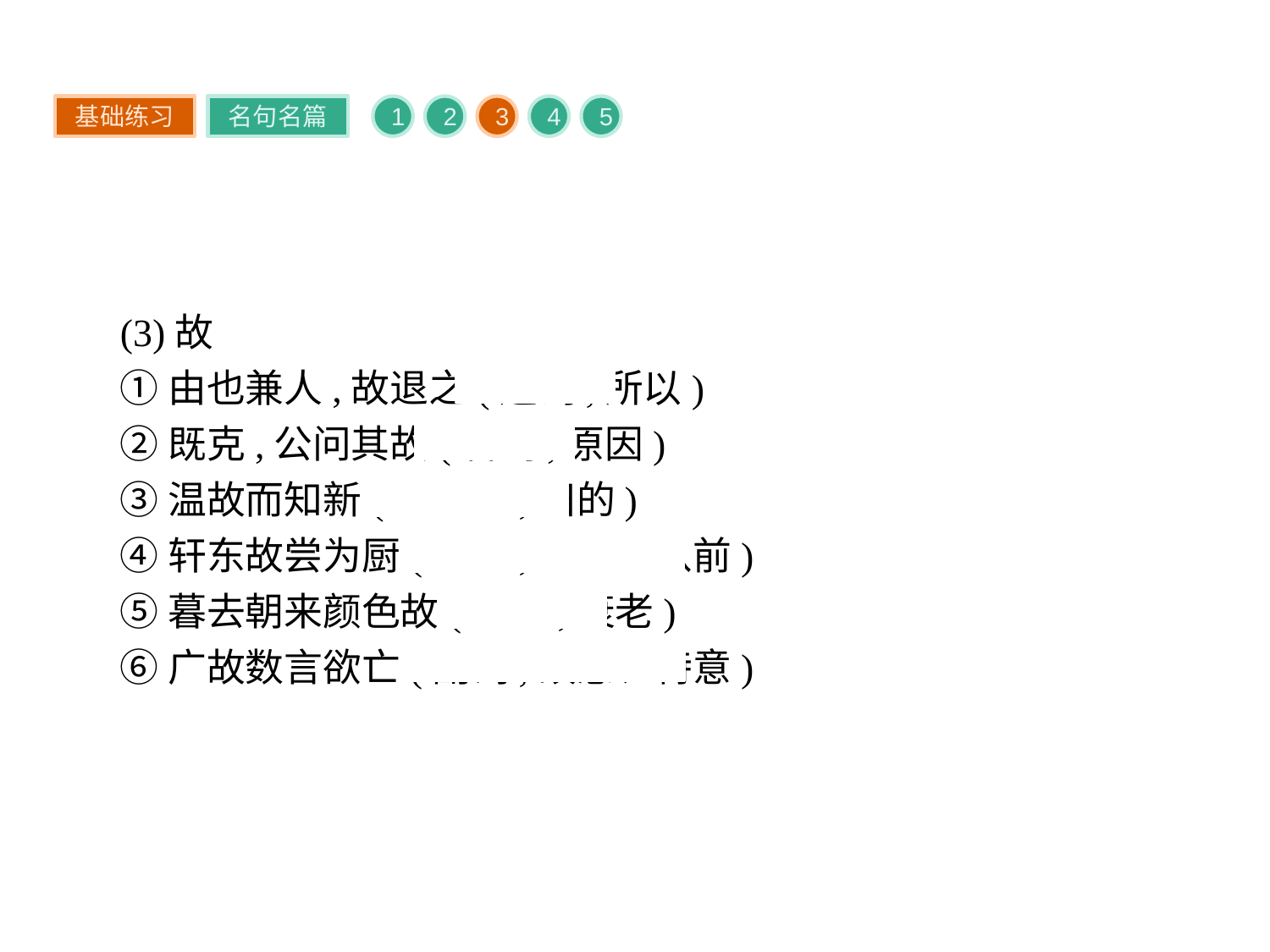

基础练习
名句名篇
1
2
3
4
5
(3)故
①由也兼人,故退之(连词,所以)
②既克,公问其故(名词,原因)
③温故而知新(形容词,旧的)
④轩东故尝为厨(名词,旧时、从前)
⑤暮去朝来颜色故(动词,衰老)
⑥广故数言欲亡(副词,故意、特意)